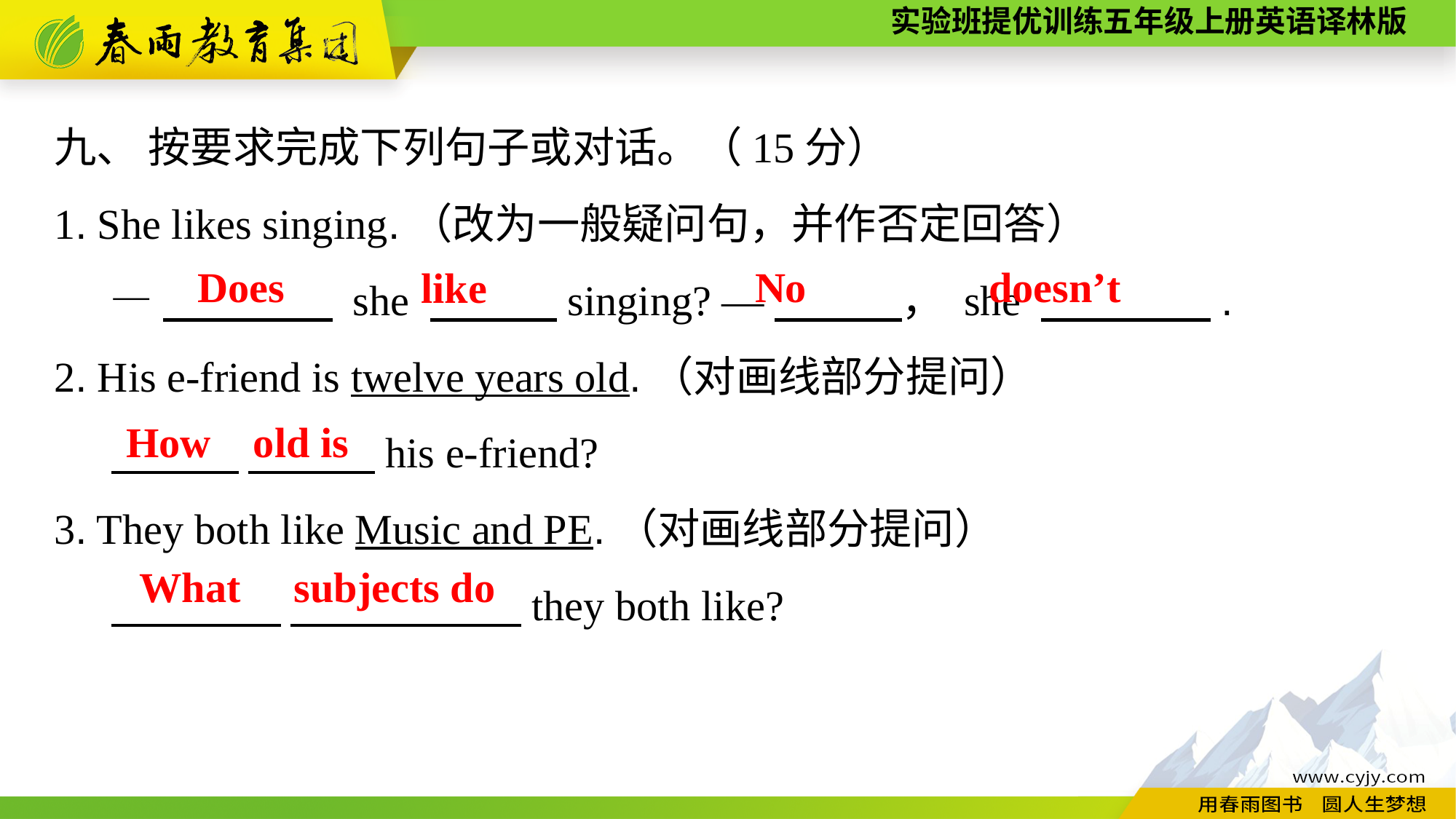

九、 按要求完成下列句子或对话。（15分）
1. She likes singing.（改为一般疑问句，并作否定回答）
      —　　　　 she 　　　singing? —　　　， she 　　　　.
2. His e-friend is twelve years old.（对画线部分提问）
     　　　 　　　his e-friend?
3. They both like Music and PE.（对画线部分提问）
     　　　　 　　　　  　they both like?
Does
No
doesn’t
like
How    old is
What     subjects do